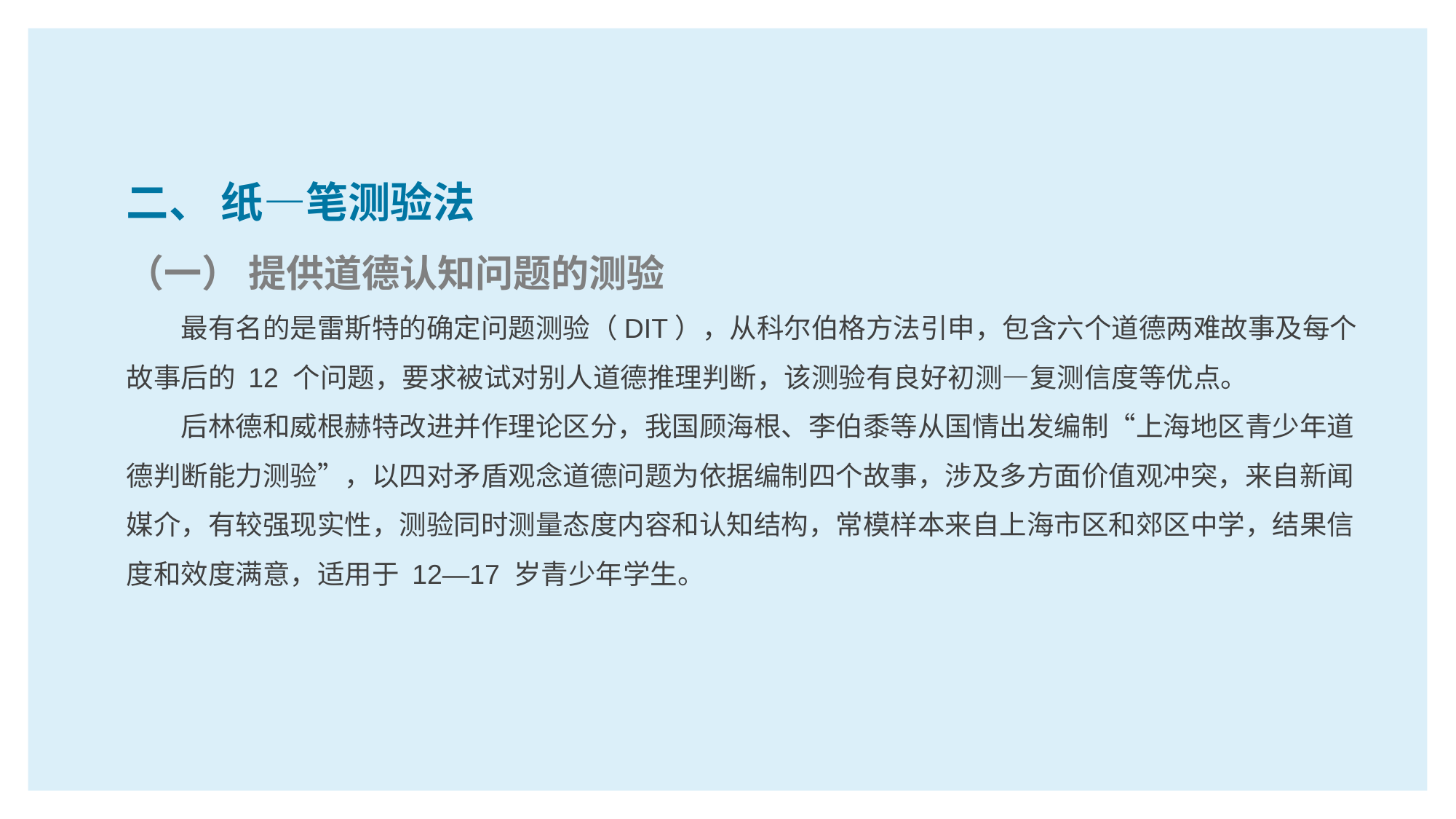

二、 纸—笔测验法
（一） 提供道德认知问题的测验
最有名的是雷斯特的确定问题测验（DIT），从科尔伯格方法引申，包含六个道德两难故事及每个故事后的 12 个问题，要求被试对别人道德推理判断，该测验有良好初测—复测信度等优点。
后林德和威根赫特改进并作理论区分，我国顾海根、李伯黍等从国情出发编制“上海地区青少年道德判断能力测验”，以四对矛盾观念道德问题为依据编制四个故事，涉及多方面价值观冲突，来自新闻媒介，有较强现实性，测验同时测量态度内容和认知结构，常模样本来自上海市区和郊区中学，结果信度和效度满意，适用于 12—17 岁青少年学生。